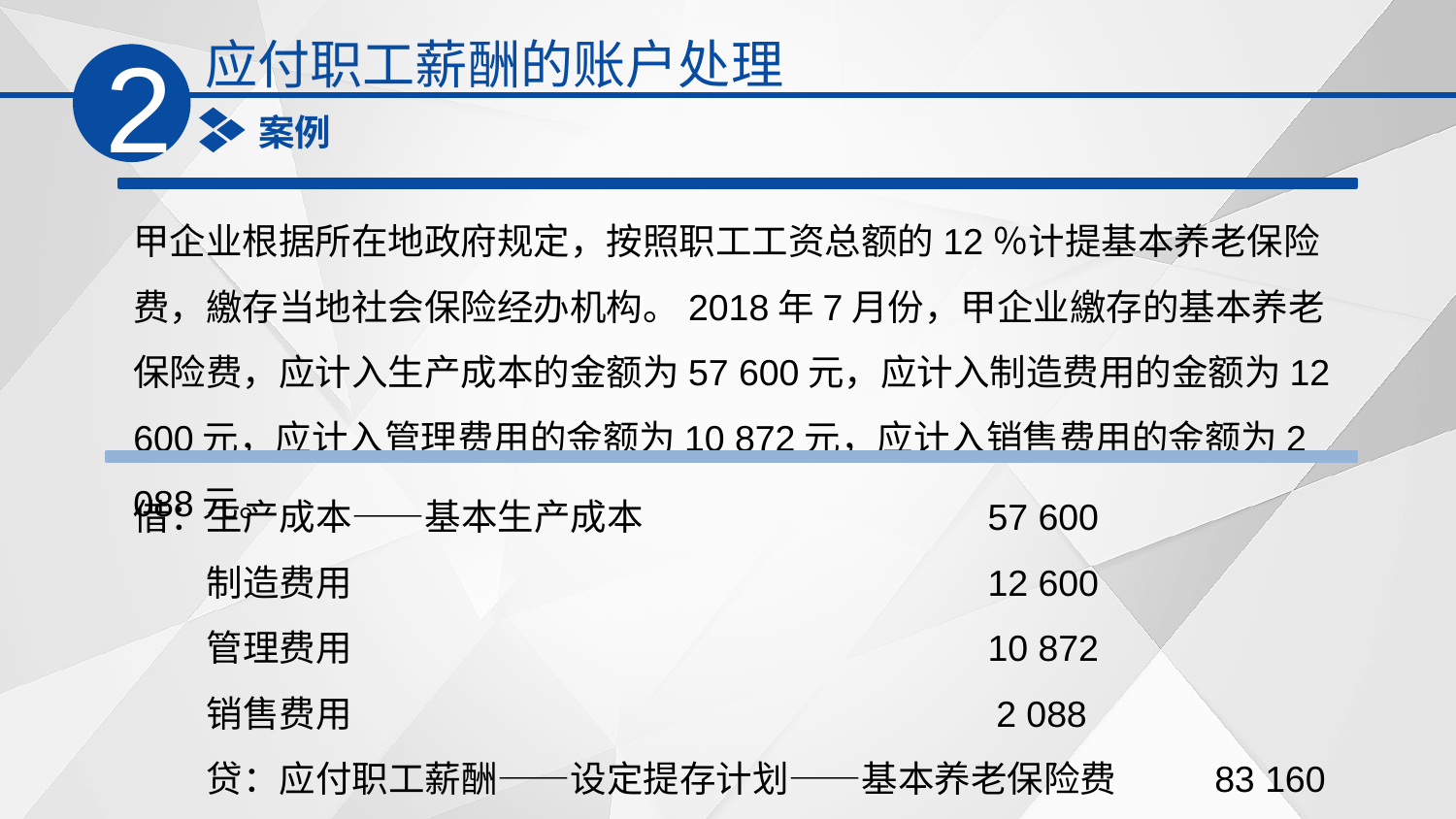

应付职工薪酬的账户处理
2

案例

甲企业根据所在地政府规定，按照职工工资总额的12％计提基本养老保险费，繳存当地社会保险经办机构。2018年7月份，甲企业繳存的基本养老保险费，应计入生产成本的金额为57 600元，应计入制造费用的金额为12 600元，应计入管理费用的金额为10 872元，应计入销售费用的金额为2 088元。

借：生产成本——基本生产成本　　　　　　　　　 57 600
　　制造费用　　　　　　　　　　　　　　　　　 12 600
　　管理费用　　　　　　　　　　　　　　　　　 10 872
　　销售费用　　　　　　　　　　　　　　　　　  2 088
　　贷：应付职工薪酬——设定提存计划——基本养老保险费　　  83 160